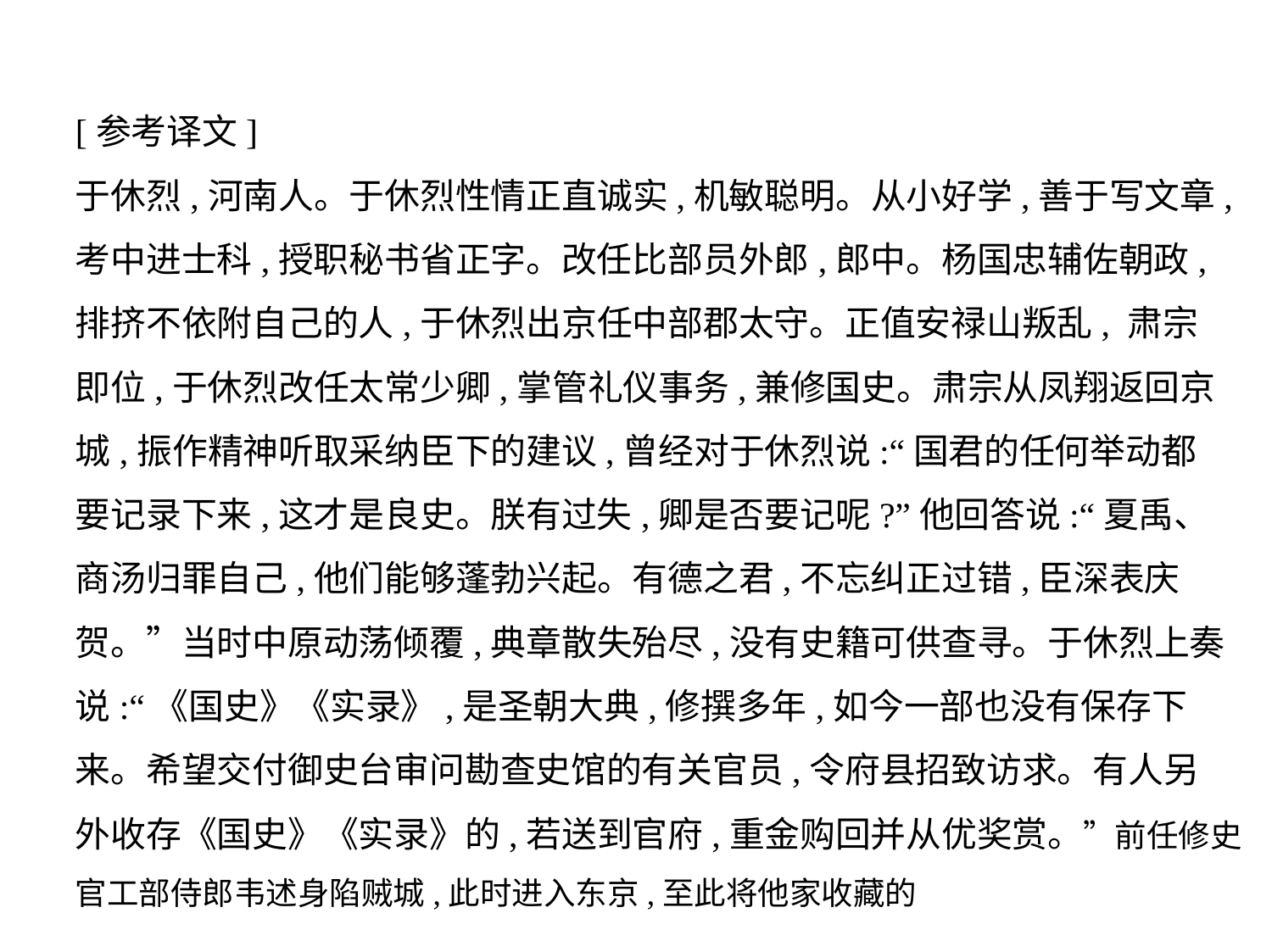

[参考译文]
于休烈,河南人。于休烈性情正直诚实,机敏聪明。从小好学,善于写文章,
考中进士科,授职秘书省正字。改任比部员外郎,郎中。杨国忠辅佐朝政,
排挤不依附自己的人,于休烈出京任中部郡太守。正值安禄山叛乱, 肃宗
即位,于休烈改任太常少卿,掌管礼仪事务,兼修国史。肃宗从凤翔返回京
城,振作精神听取采纳臣下的建议,曾经对于休烈说:“国君的任何举动都
要记录下来,这才是良史。朕有过失,卿是否要记呢?”他回答说:“夏禹、
商汤归罪自己,他们能够蓬勃兴起。有德之君,不忘纠正过错,臣深表庆
贺。”当时中原动荡倾覆,典章散失殆尽,没有史籍可供查寻。于休烈上奏
说:“《国史》《实录》,是圣朝大典,修撰多年,如今一部也没有保存下
来。希望交付御史台审问勘查史馆的有关官员,令府县招致访求。有人另
外收存《国史》《实录》的,若送到官府,重金购回并从优奖赏。”前任修史官工部侍郎韦述身陷贼城,此时进入东京,至此将他家收藏的